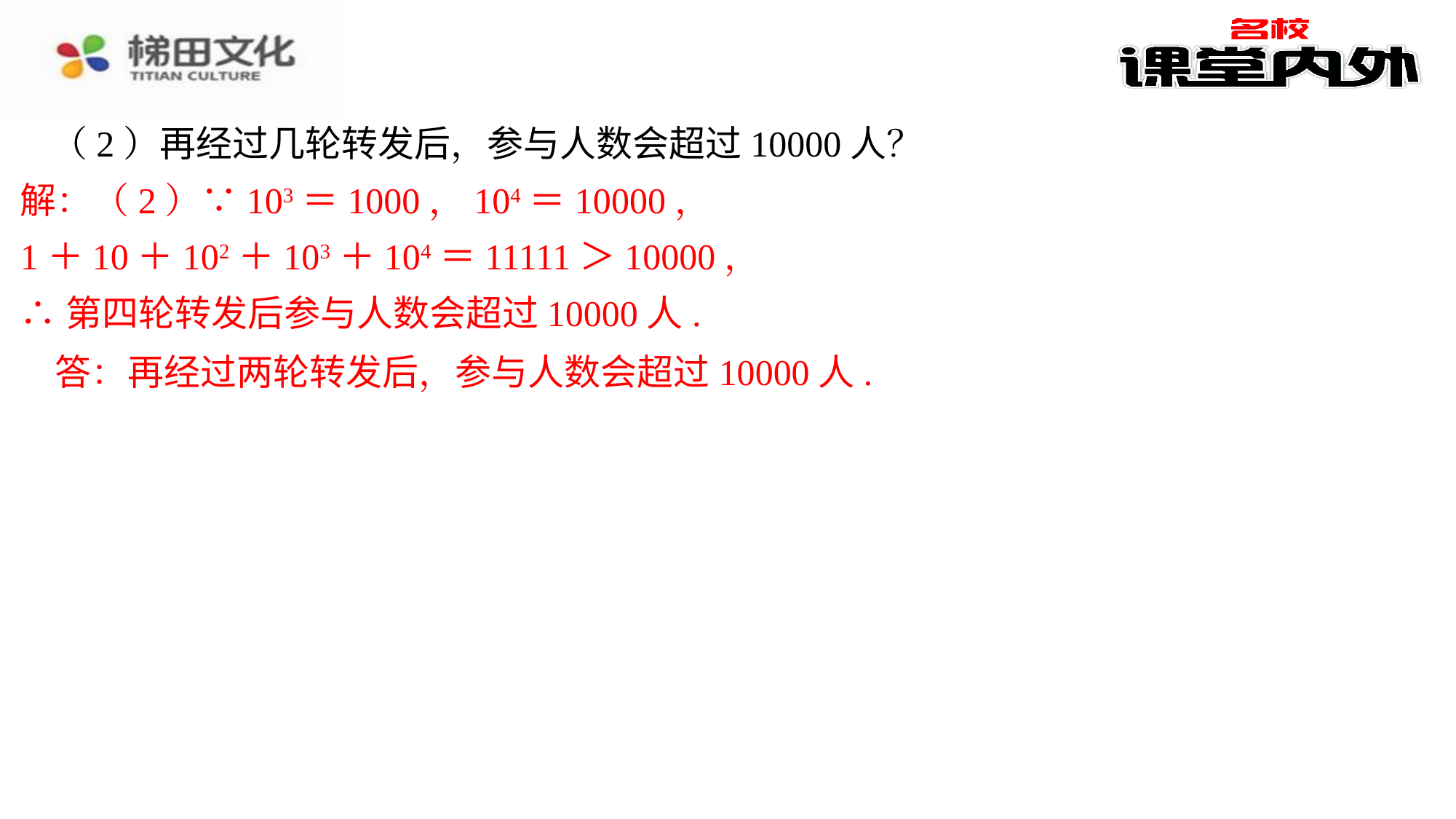

（2）再经过几轮转发后，参与人数会超过10000人？
解：（2）∵103＝1000，104＝10000，
1＋10＋102＋103＋104＝11111＞10000，
∴第四轮转发后参与人数会超过10000人.
答：再经过两轮转发后，参与人数会超过10000人.